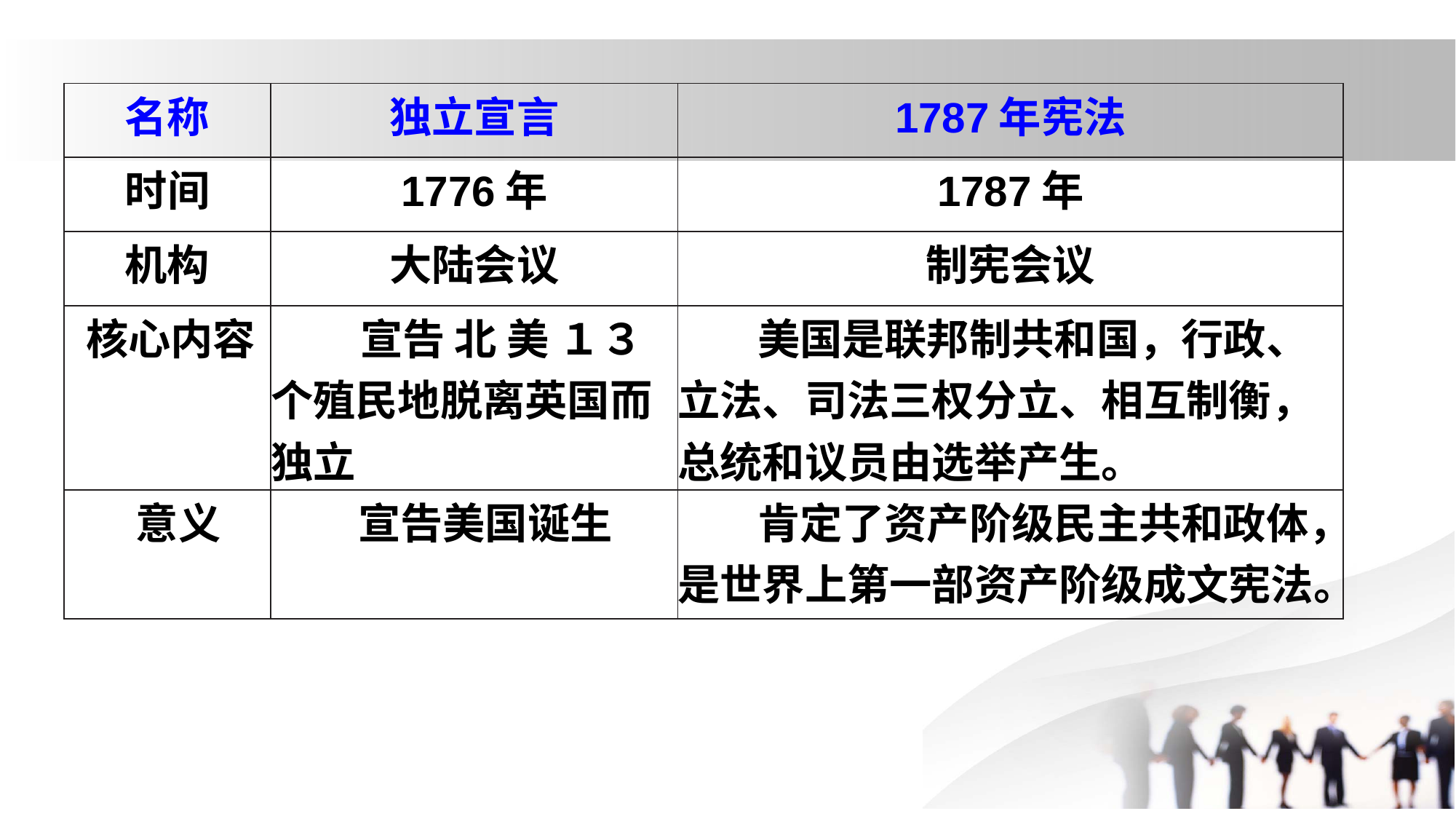

| 名称 | 独立宣言 | 1787年宪法 |
| --- | --- | --- |
| 时间 | 1776年 | 1787年 |
| 机构 | 大陆会议 | 制宪会议 |
| 核心内容 | 宣告 北 美 １３ 个殖民地脱离英国而独立 | 美国是联邦制共和国，行政、立法、司法三权分立、相互制衡，总统和议员由选举产生。 |
| 意义 | 宣告美国诞生 | 肯定了资产阶级民主共和政体，是世界上第一部资产阶级成文宪法。 |